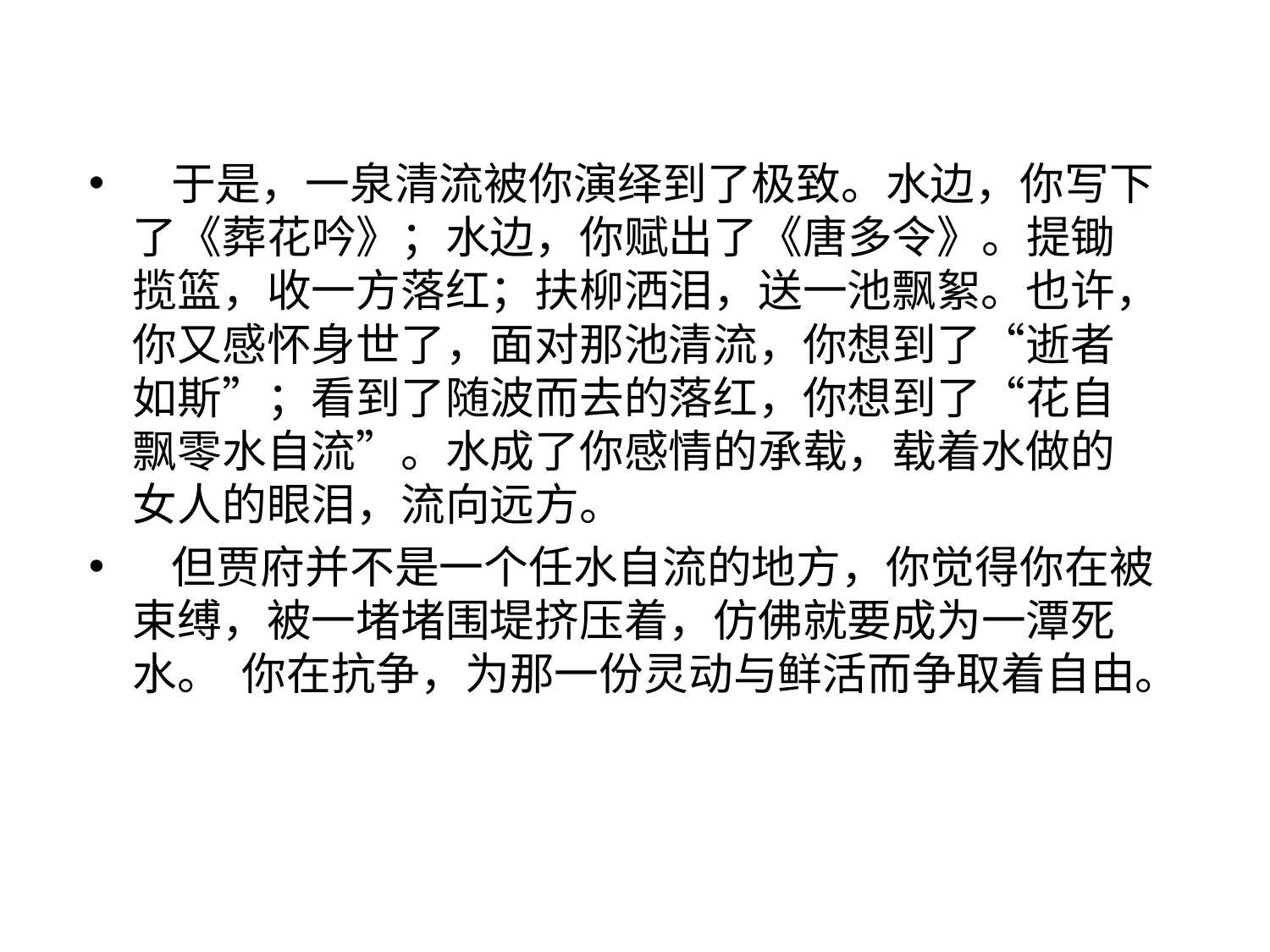

于是，一泉清流被你演绎到了极致。水边，你写下了《葬花吟》；水边，你赋出了《唐多令》。提锄揽篮，收一方落红；扶柳洒泪，送一池飘絮。也许，你又感怀身世了，面对那池清流，你想到了“逝者如斯”；看到了随波而去的落红，你想到了“花自飘零水自流”。水成了你感情的承载，载着水做的女人的眼泪，流向远方。
   但贾府并不是一个任水自流的地方，你觉得你在被束缚，被一堵堵围堤挤压着，仿佛就要成为一潭死水。  你在抗争，为那一份灵动与鲜活而争取着自由。